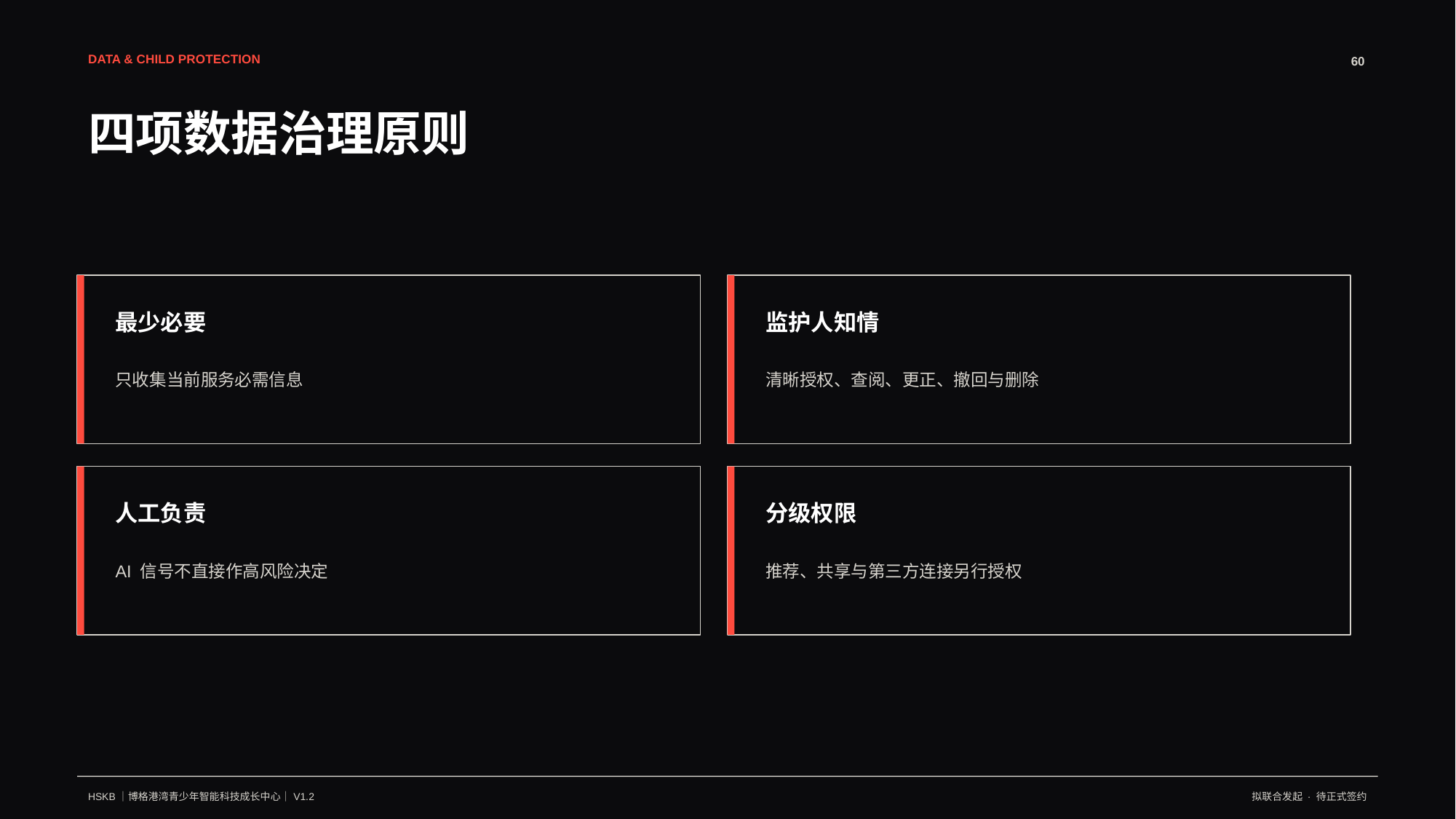

DATA & CHILD PROTECTION
60
四项数据治理原则

最少必要
监护人知情
只收集当前服务必需信息
清晰授权、查阅、更正、撤回与删除

人工负责
分级权限
AI 信号不直接作高风险决定
推荐、共享与第三方连接另行授权

HSKB｜博格港湾青少年智能科技成长中心｜V1.2
拟联合发起 · 待正式签约